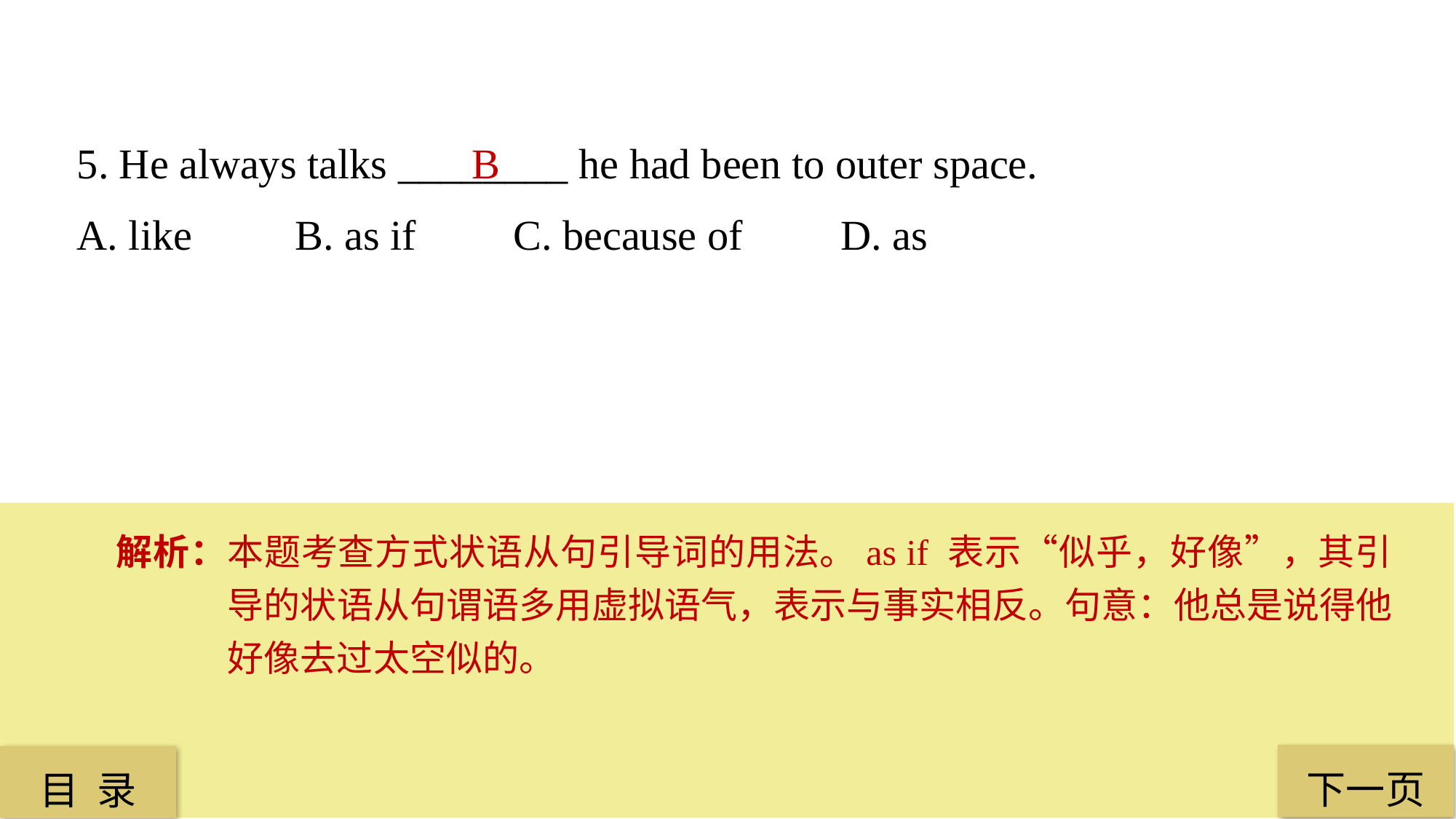

5. He always talks ________ he had been to outer space.
A. like 	B. as if 	C. because of 	D. as
B
解析：本题考查方式状语从句引导词的用法。as if 表示“似乎，好像”，其引导的状语从句谓语多用虚拟语气，表示与事实相反。句意：他总是说得他好像去过太空似的。